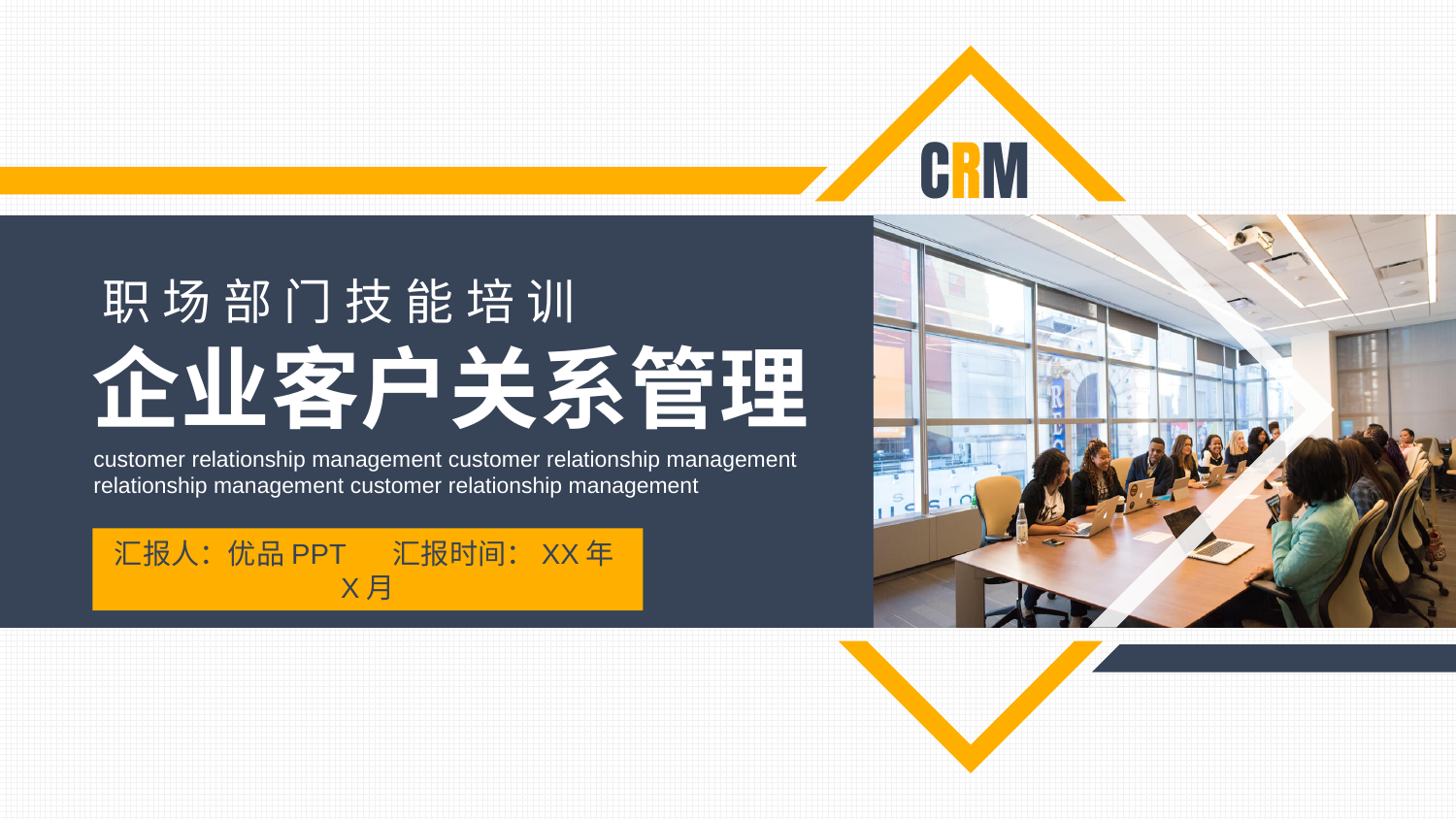

CRM

职场部门技能培训
企业客户关系管理
customer relationship management customer relationship management
relationship management customer relationship management
汇报人：优品PPT     汇报时间：XX年X月